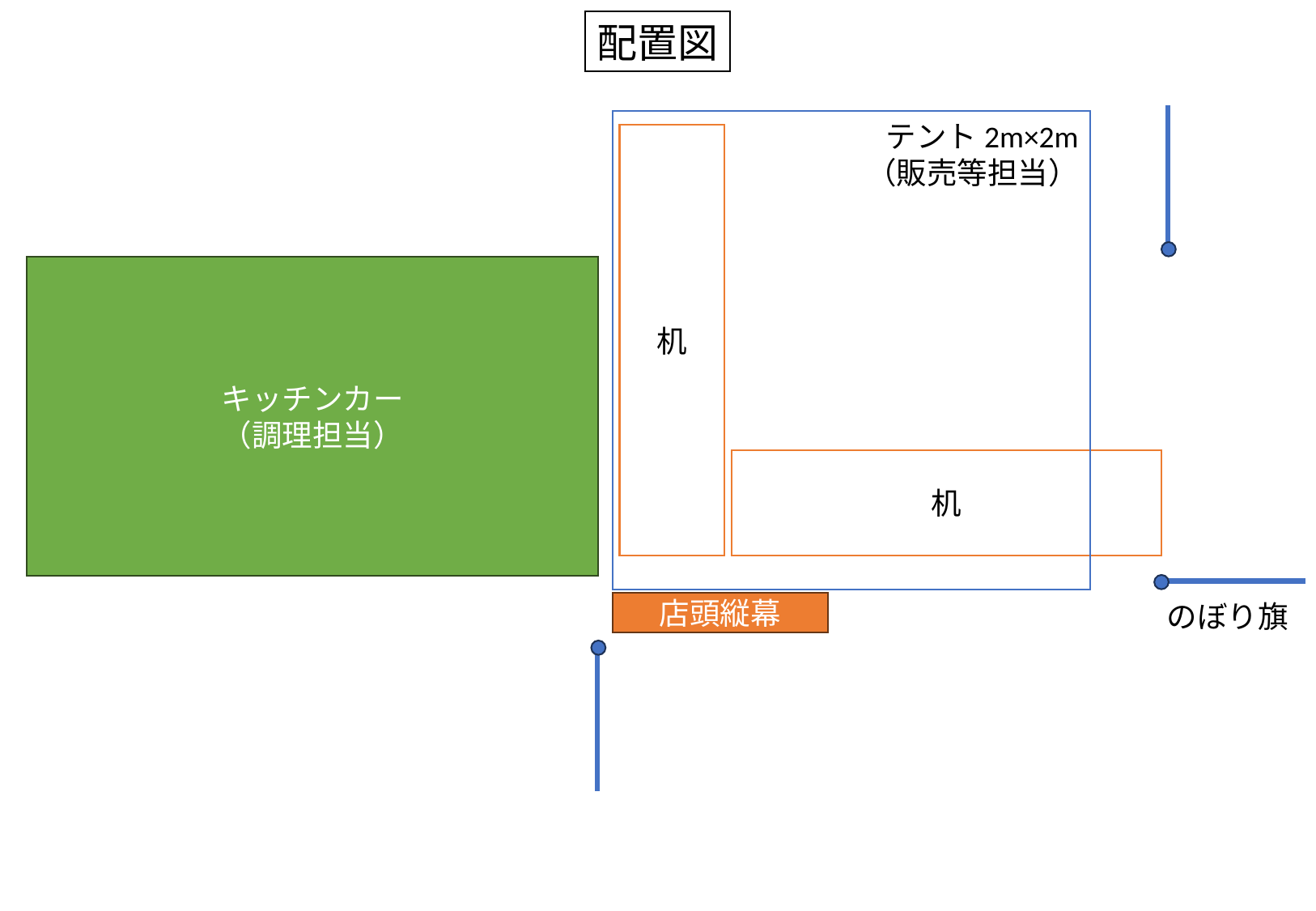

配置図
テント2m×2m
（販売等担当）
机

キッチンカー
（調理担当）
机

のぼり旗
店頭縦幕